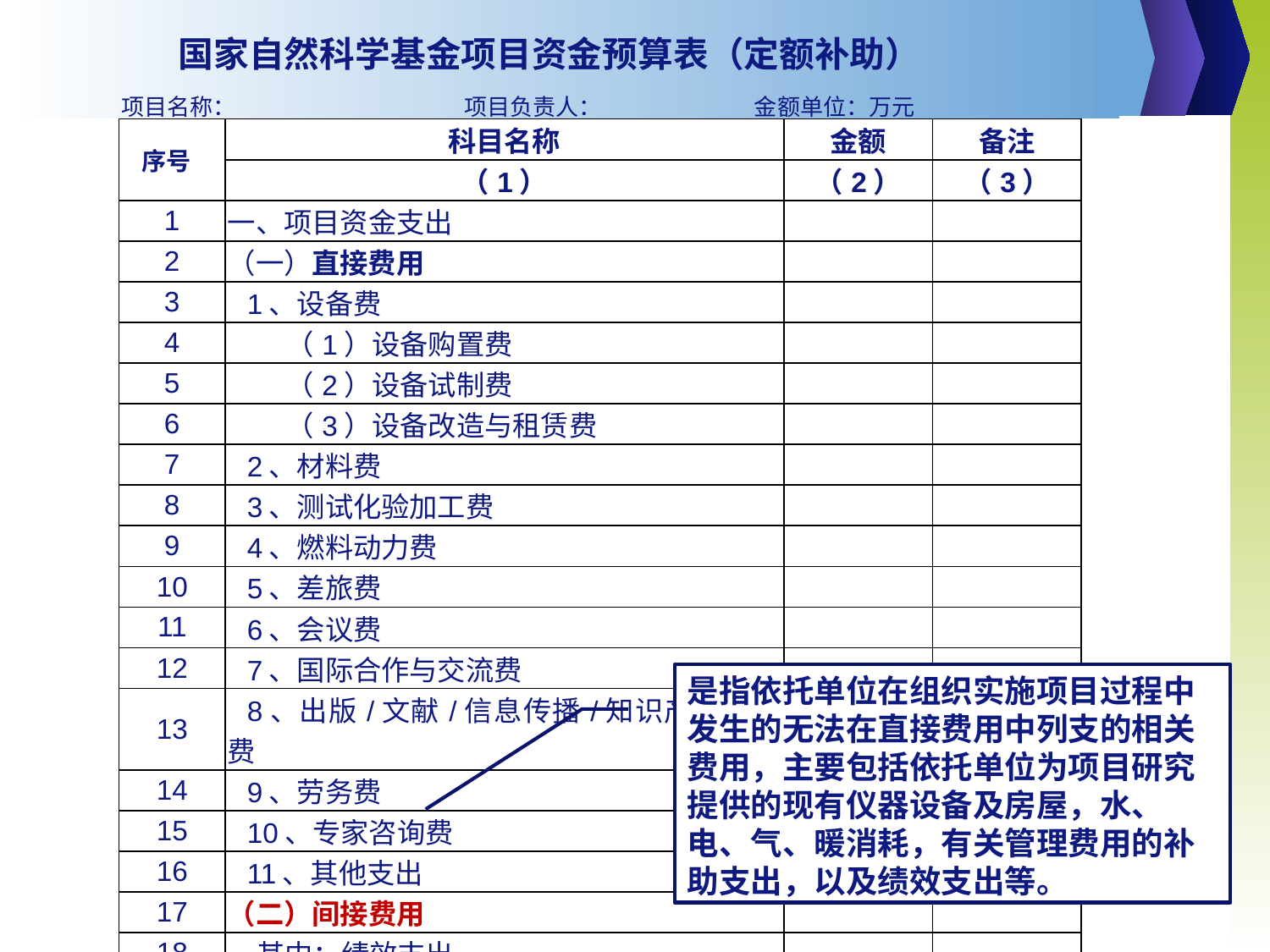

国家自然科学基金项目资金预算表（定额补助）
项目名称：                                             项目负责人：                              金额单位：万元

| 序号 | 科目名称 | 金额 | 备注 |
| --- | --- | --- | --- |
|  | （1） | （2） | （3） |
| 1 | 一、项目资金支出 |  |  |
| 2 | （一）直接费用 |  |  |
| 3 | 1、设备费 |  |  |
| 4 | （1）设备购置费 |  |  |
| 5 | （2）设备试制费 |  |  |
| 6 | （3）设备改造与租赁费 |  |  |
| 7 | 2、材料费 |  |  |
| 8 | 3、测试化验加工费 |  |  |
| 9 | 4、燃料动力费 |  |  |
| 10 | 5、差旅费 |  |  |
| 11 | 6、会议费 |  |  |
| 12 | 7、国际合作与交流费 |  |  |
| 13 | 8、出版/文献/信息传播/知识产权事务费 |  |  |
| 14 | 9、劳务费 |  |  |
| 15 | 10、专家咨询费 |  |  |
| 16 | 11、其他支出 |  |  |
| 17 | （二）间接费用 |  |  |
| 18 | 其中：绩效支出 |  |  |
| 19 | 二、自筹资金 |  |  |
是指依托单位在组织实施项目过程中发生的无法在直接费用中列支的相关费用，主要包括依托单位为项目研究提供的现有仪器设备及房屋，水、电、气、暖消耗，有关管理费用的补助支出，以及绩效支出等。